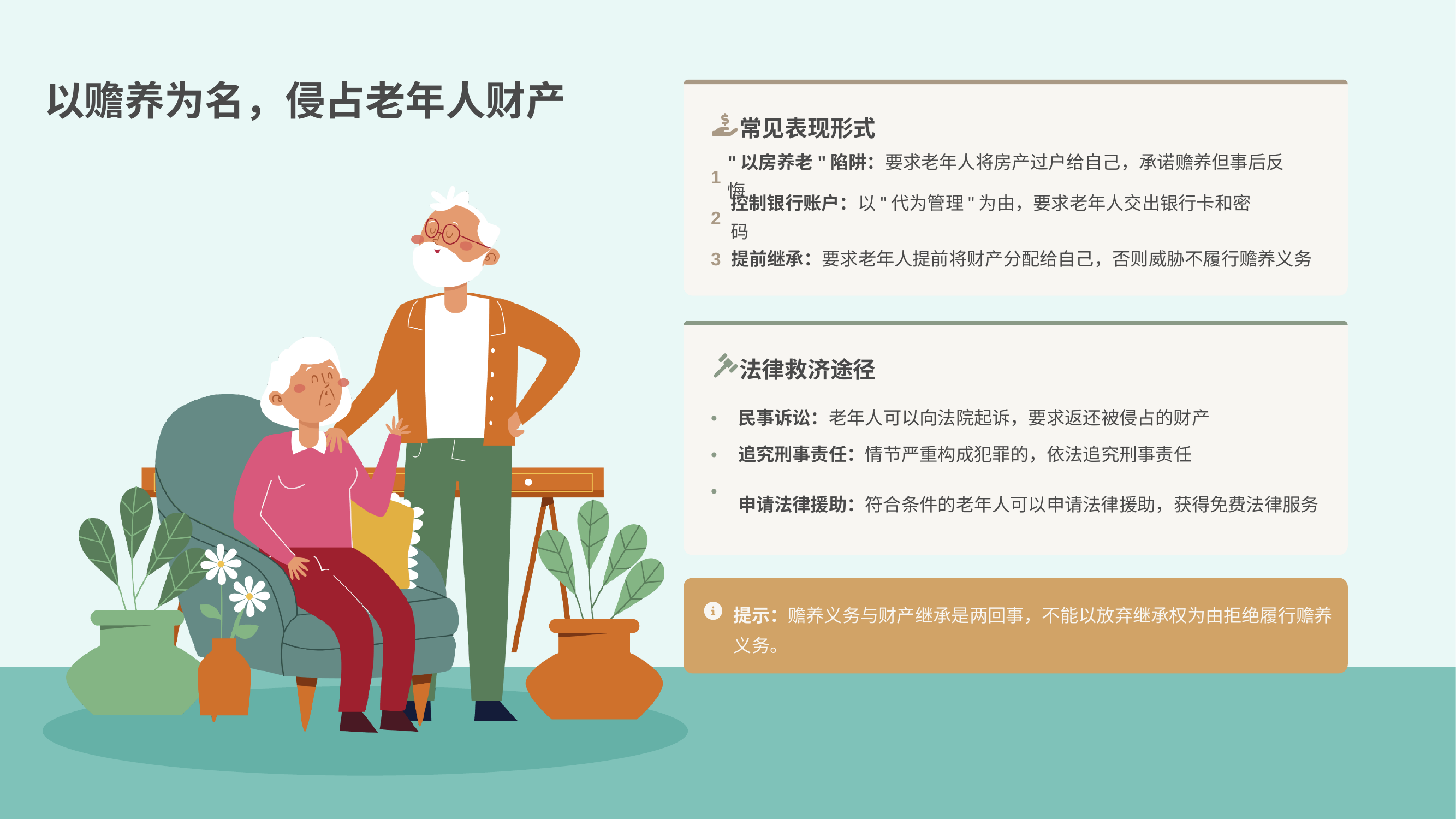

以赡养为名，侵占老年人财产
常见表现形式

1
"以房养老"陷阱：要求老年人将房产过户给自己，承诺赡养但事后反悔
2
控制银行账户：以"代为管理"为由，要求老年人交出银行卡和密码
3
提前继承：要求老年人提前将财产分配给自己，否则威胁不履行赡养义务

法律救济途径

•
民事诉讼：老年人可以向法院起诉，要求返还被侵占的财产
•
追究刑事责任：情节严重构成犯罪的，依法追究刑事责任
•
申请法律援助：符合条件的老年人可以申请法律援助，获得免费法律服务

提示：赡养义务与财产继承是两回事，不能以放弃继承权为由拒绝履行赡养义务。